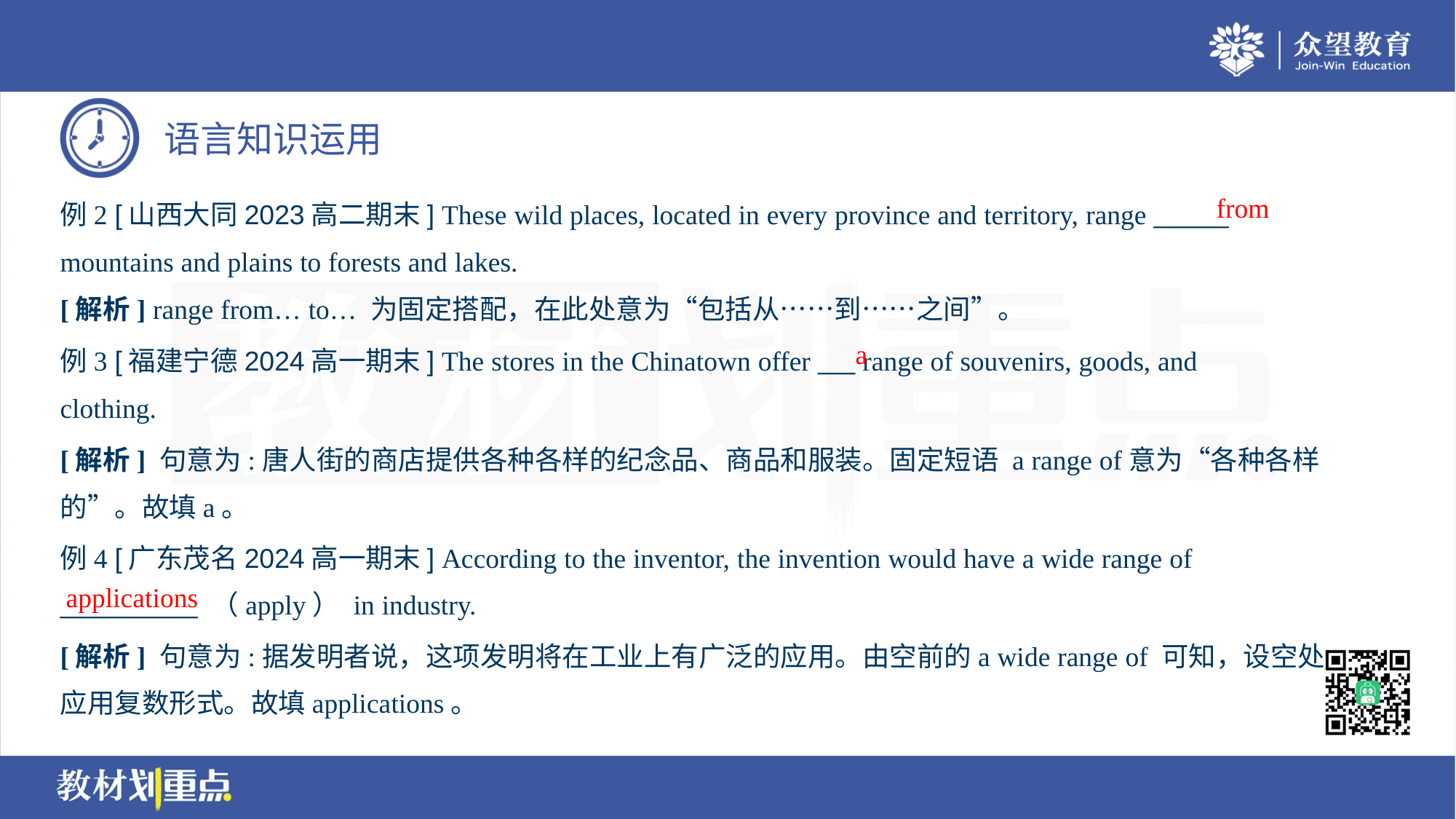

from
例2 [山西大同2023高二期末] These wild places, located in every province and territory, range ______
mountains and plains to forests and lakes.
[解析] range from… to… 为固定搭配，在此处意为“包括从……到……之间”。
a
例3 [福建宁德2024高一期末] The stores in the Chinatown offer ___ range of souvenirs, goods, and
clothing.
[解析] 句意为:唐人街的商店提供各种各样的纪念品、商品和服装。固定短语 a range of意为“各种各样
的”。故填a。
例4 [广东茂名2024高一期末] According to the inventor, the invention would have a wide range of
___________ （apply） in industry.
applications
[解析] 句意为:据发明者说，这项发明将在工业上有广泛的应用。由空前的a wide range of 可知，设空处
应用复数形式。故填applications。